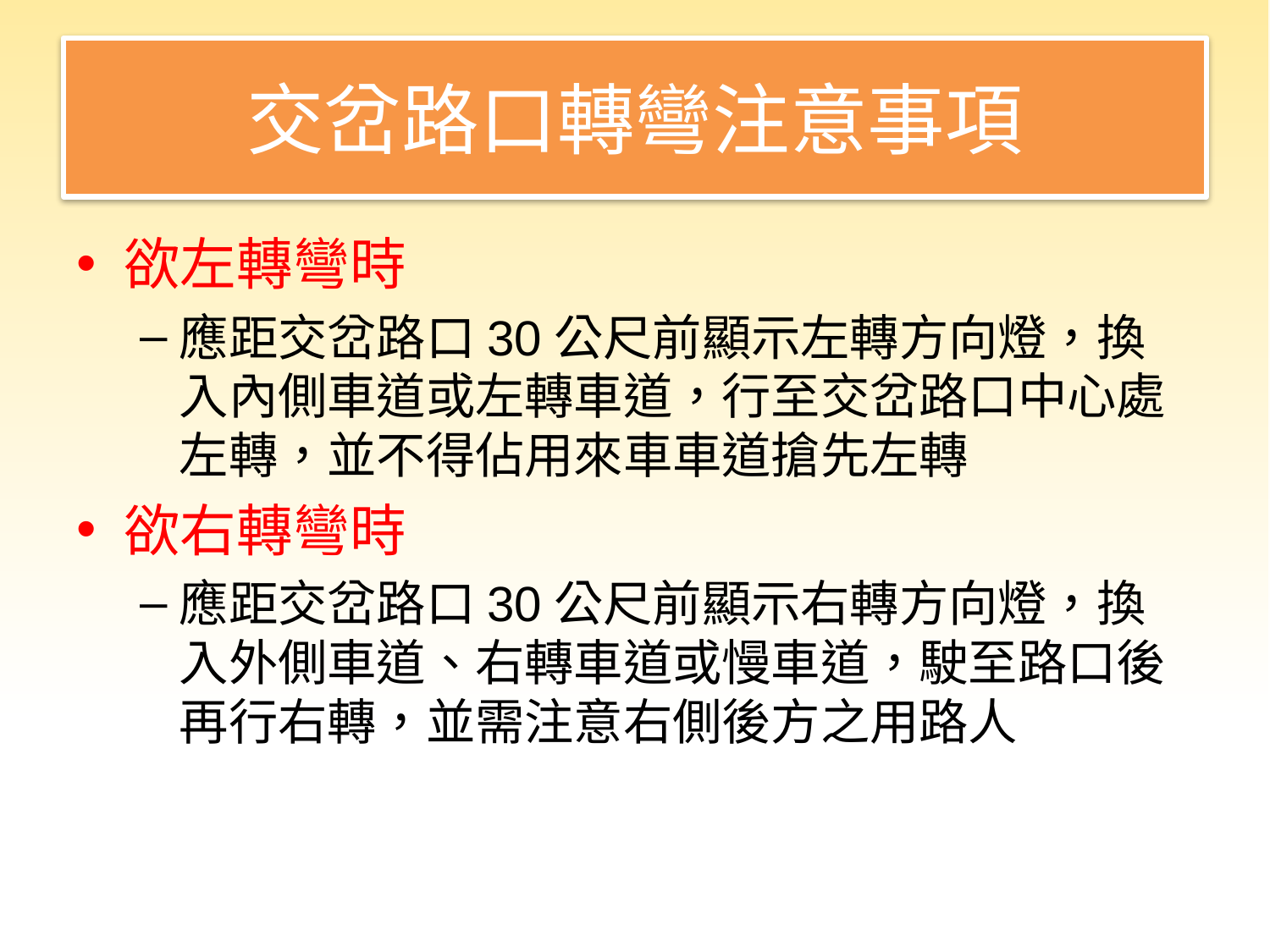

# 交岔路口轉彎注意事項
欲左轉彎時
應距交岔路口30公尺前顯示左轉方向燈，換入內側車道或左轉車道，行至交岔路口中心處左轉，並不得佔用來車車道搶先左轉
欲右轉彎時
應距交岔路口30公尺前顯示右轉方向燈，換入外側車道、右轉車道或慢車道，駛至路口後再行右轉，並需注意右側後方之用路人